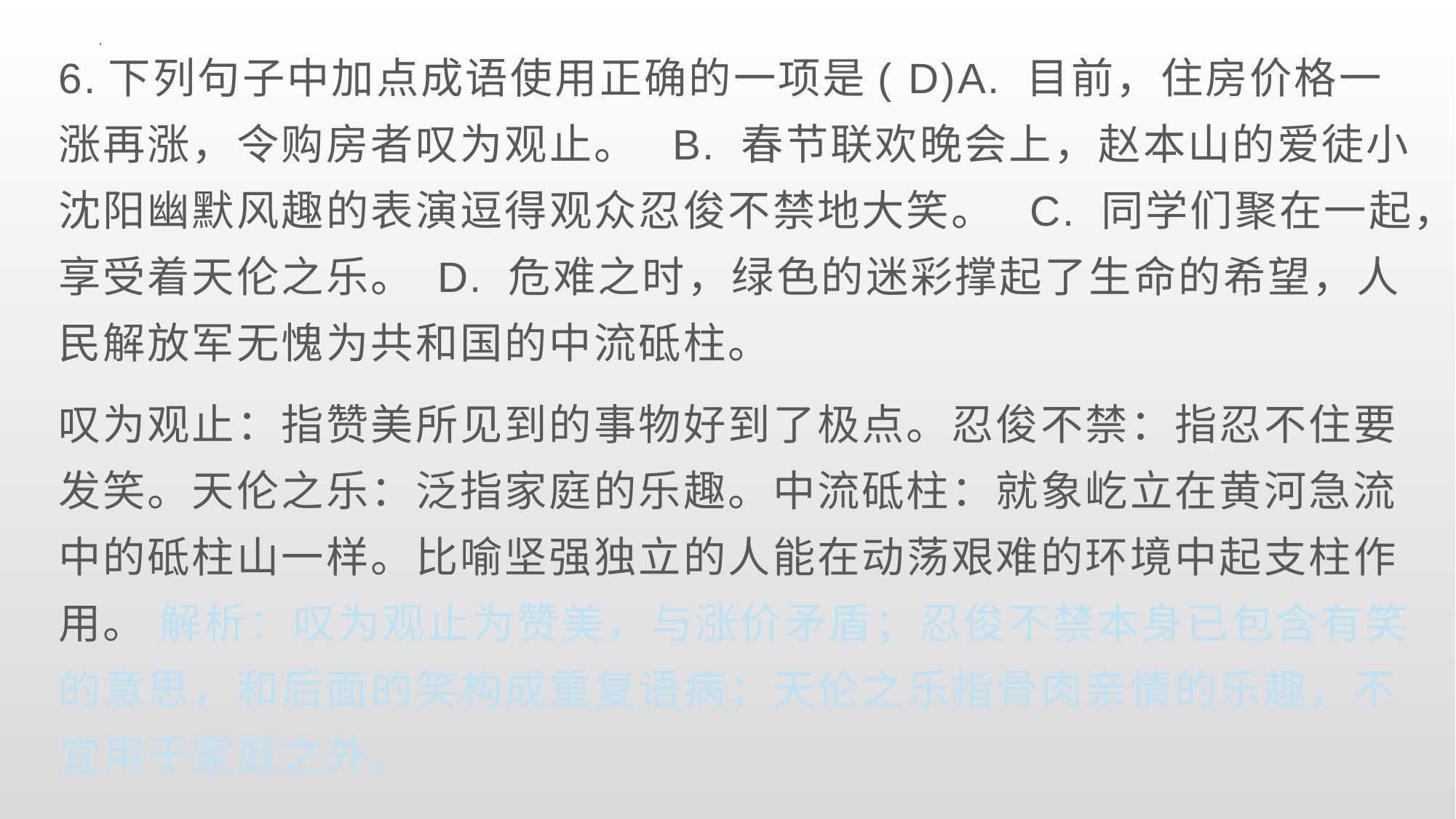

6.下列句子中加点成语使用正确的一项是( D)A. 目前，住房价格一涨再涨，令购房者叹为观止。  B. 春节联欢晚会上，赵本山的爱徒小沈阳幽默风趣的表演逗得观众忍俊不禁地大笑。  C. 同学们聚在一起，享受着天伦之乐。 D. 危难之时，绿色的迷彩撑起了生命的希望，人民解放军无愧为共和国的中流砥柱。
叹为观止：指赞美所见到的事物好到了极点。忍俊不禁：指忍不住要发笑。天伦之乐：泛指家庭的乐趣。中流砥柱：就象屹立在黄河急流中的砥柱山一样。比喻坚强独立的人能在动荡艰难的环境中起支柱作用。 解析：叹为观止为赞美，与涨价矛盾；忍俊不禁本身已包含有笑的意思，和后面的笑构成重复语病；天伦之乐指骨肉亲情的乐趣，不宜用于家庭之外。